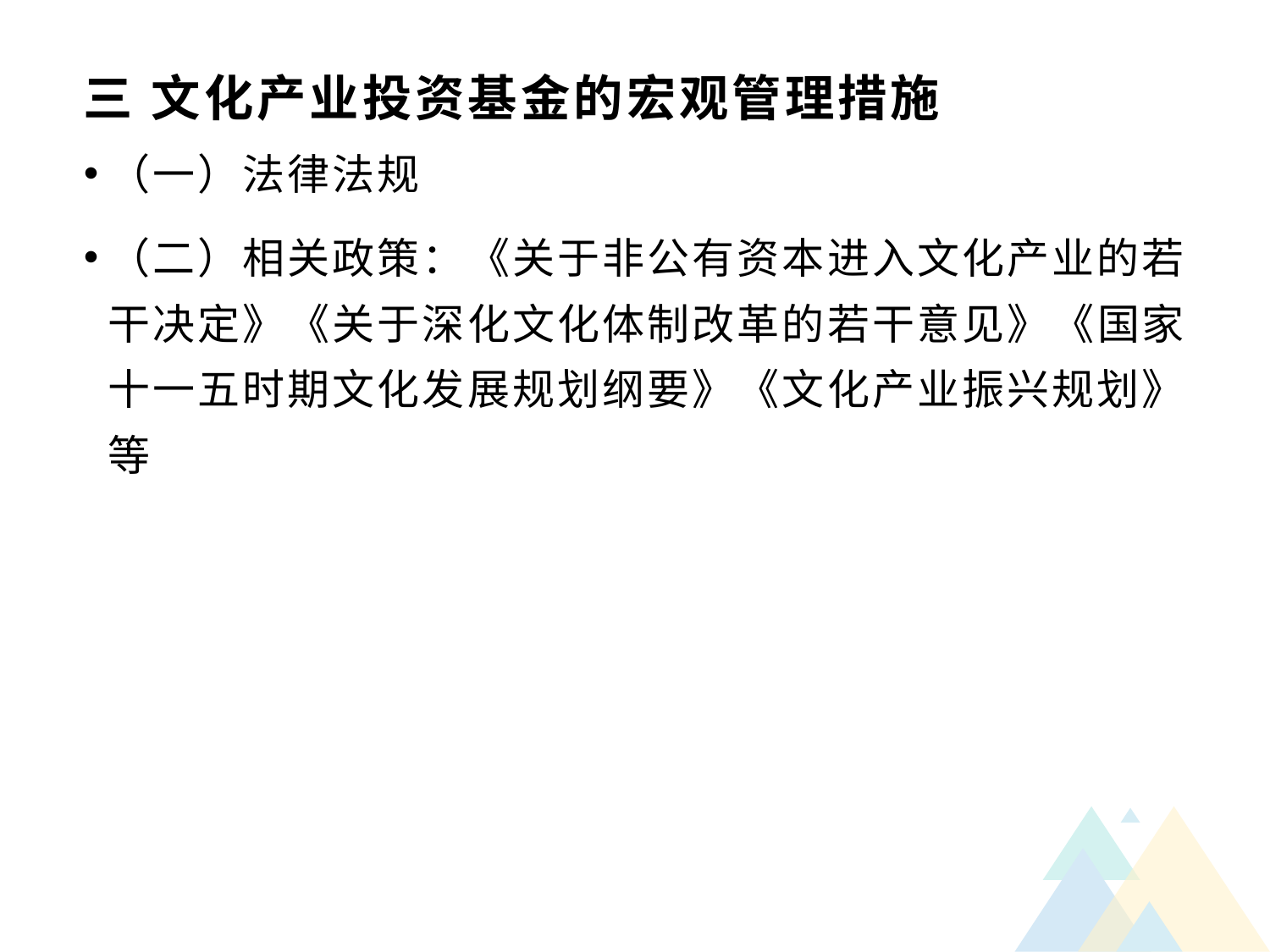

# 三 文化产业投资基金的宏观管理措施
（一）法律法规
（二）相关政策：《关于非公有资本进入文化产业的若干决定》《关于深化文化体制改革的若干意见》《国家十一五时期文化发展规划纲要》《文化产业振兴规划》等